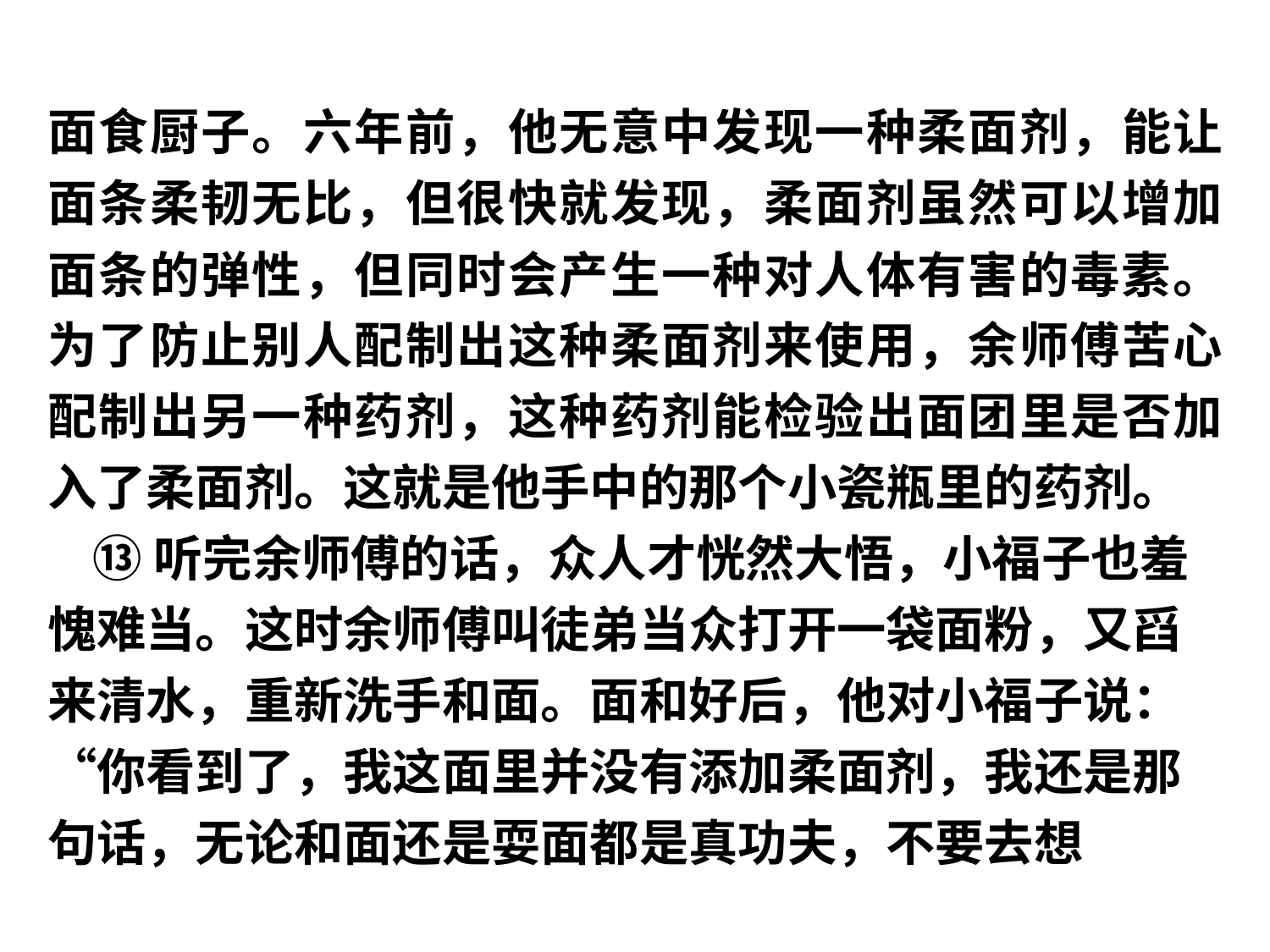

面食厨子。六年前，他无意中发现一种柔面剂，能让面条柔韧无比，但很快就发现，柔面剂虽然可以增加面条的弹性，但同时会产生一种对人体有害的毒素。为了防止别人配制出这种柔面剂来使用，余师傅苦心配制出另一种药剂，这种药剂能检验出面团里是否加入了柔面剂。这就是他手中的那个小瓷瓶里的药剂。
    ⑬听完余师傅的话，众人才恍然大悟，小福子也羞愧难当。这时余师傅叫徒弟当众打开一袋面粉，又舀来清水，重新洗手和面。面和好后，他对小福子说：“你看到了，我这面里并没有添加柔面剂，我还是那句话，无论和面还是耍面都是真功夫，不要去想